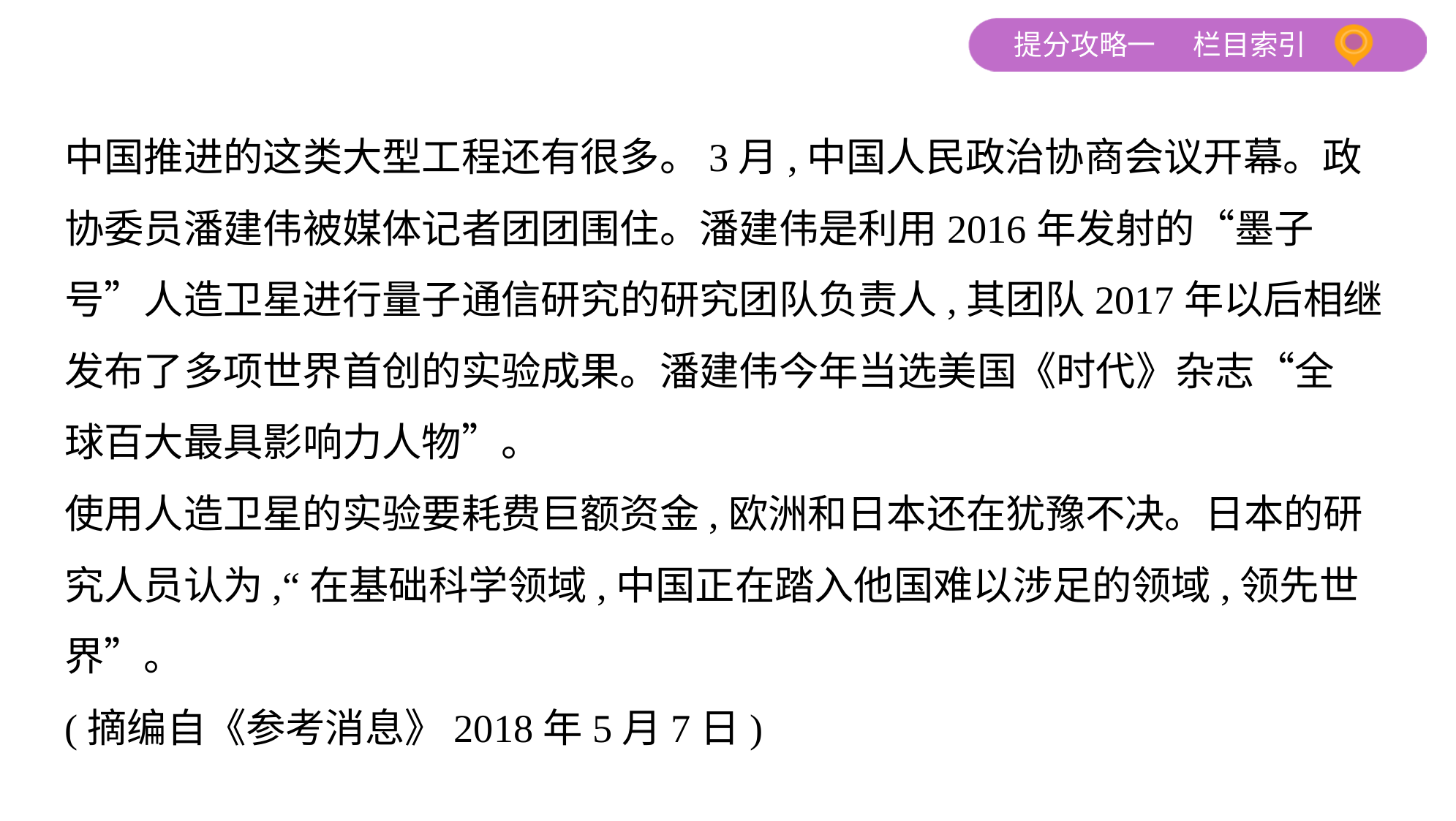

中国推进的这类大型工程还有很多。3月,中国人民政治协商会议开幕。政
协委员潘建伟被媒体记者团团围住。潘建伟是利用2016年发射的“墨子
号”人造卫星进行量子通信研究的研究团队负责人,其团队2017年以后相继
发布了多项世界首创的实验成果。潘建伟今年当选美国《时代》杂志“全
球百大最具影响力人物”。
使用人造卫星的实验要耗费巨额资金,欧洲和日本还在犹豫不决。日本的研
究人员认为,“在基础科学领域,中国正在踏入他国难以涉足的领域,领先世
界”。
(摘编自《参考消息》2018年5月7日)